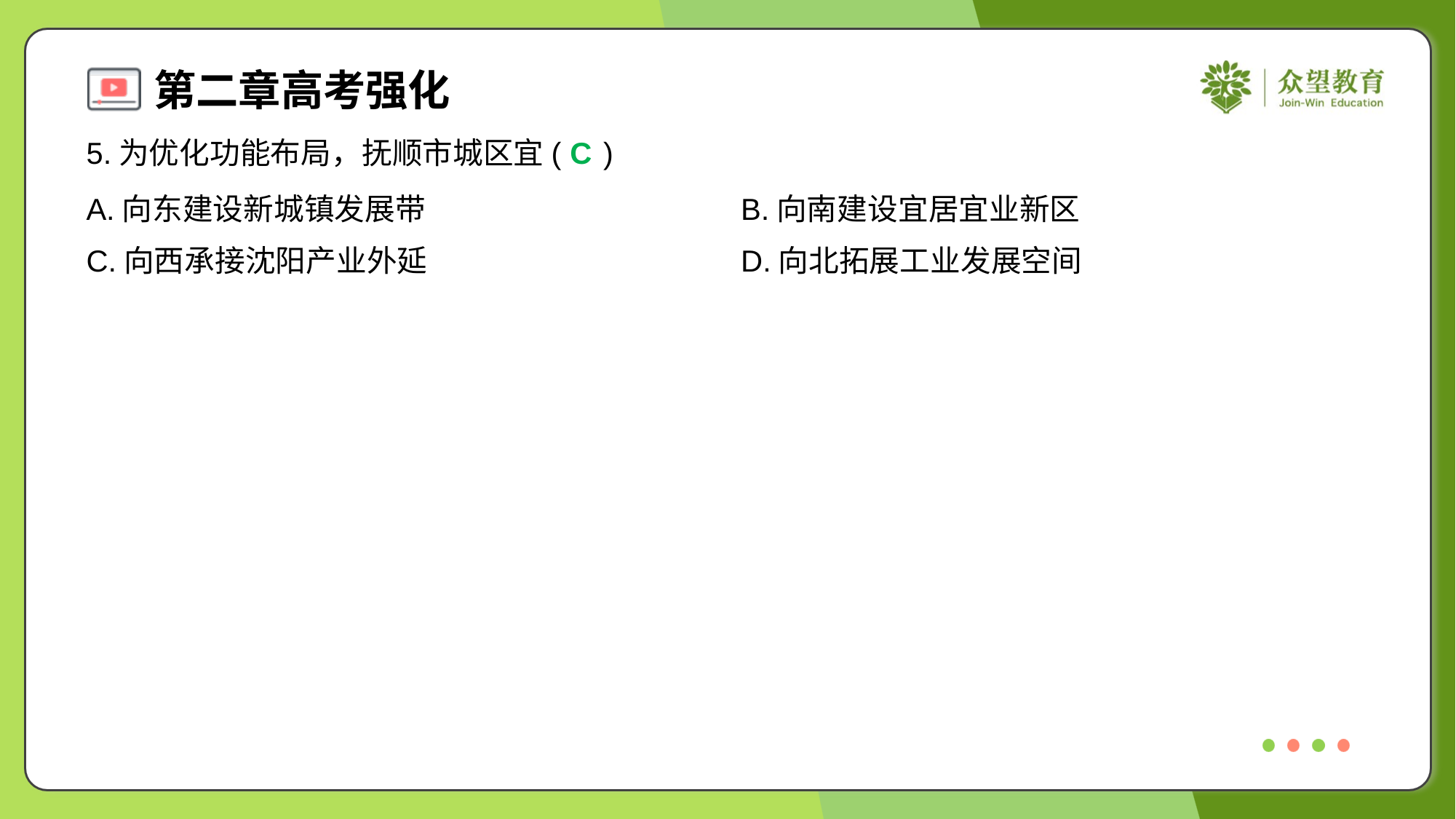

5.为优化功能布局，抚顺市城区宜(     )
C
A.向东建设新城镇发展带	B.向南建设宜居宜业新区
C.向西承接沈阳产业外延	D.向北拓展工业发展空间